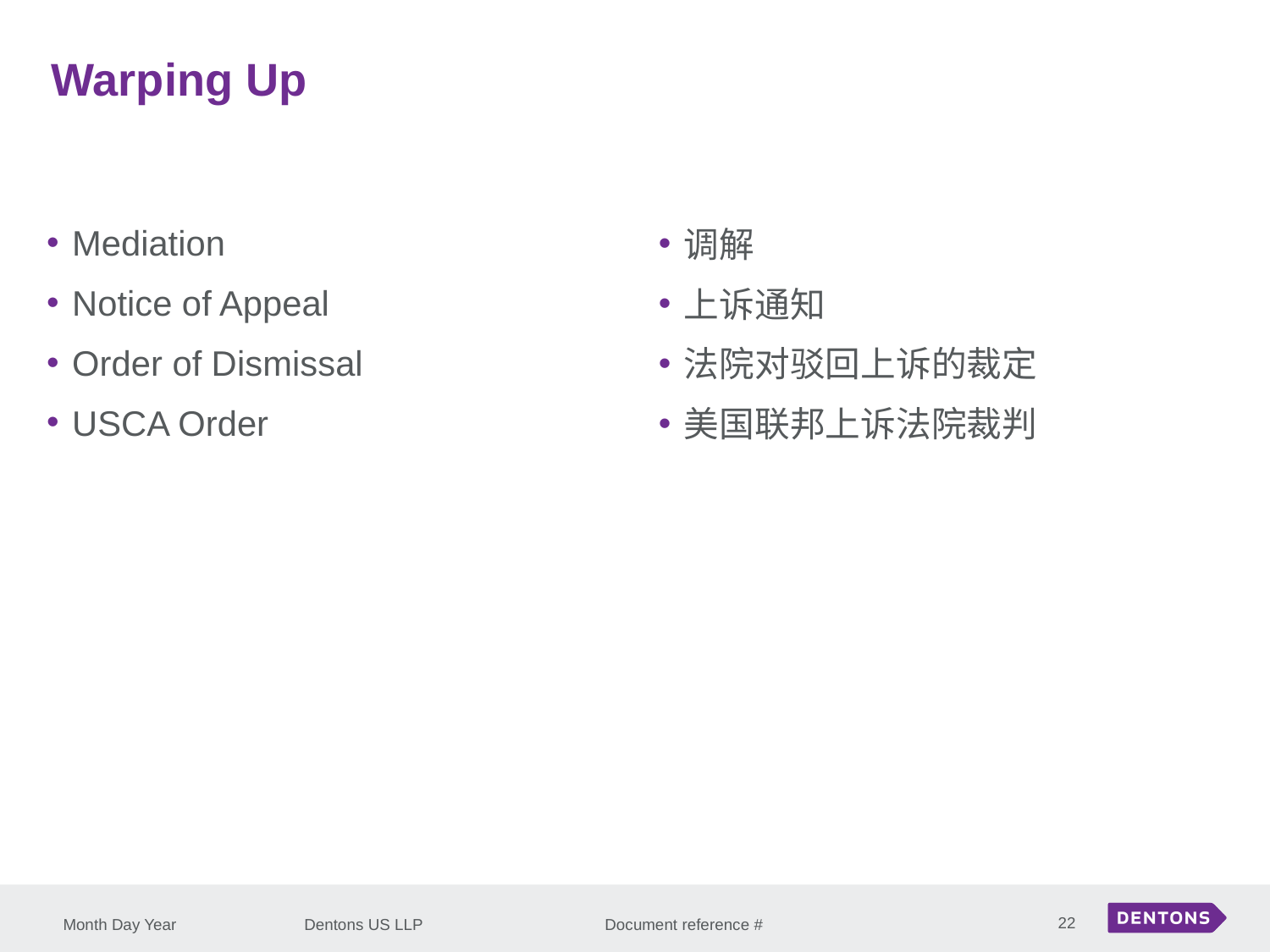

Warping Up
Mediation
Notice of Appeal
Order of Dismissal
USCA Order

调解
上诉通知
法院对驳回上诉的裁定
美国联邦上诉法院裁判

22
Month Day Year
Dentons US LLP                                         Document reference #